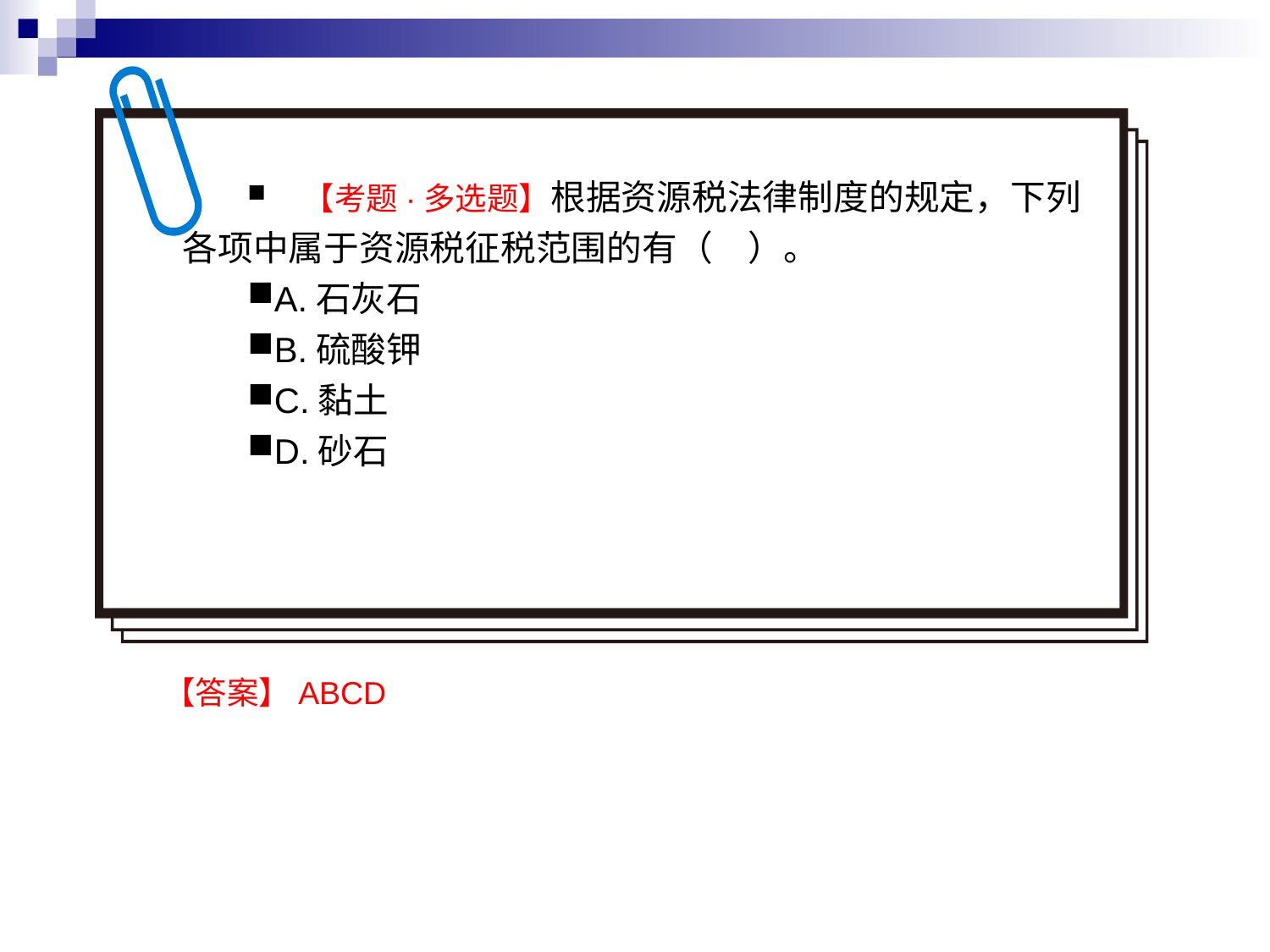

【考题·多选题】根据资源税法律制度的规定，下列各项中属于资源税征税范围的有（　）。
A.石灰石
B.硫酸钾
C.黏土
D.砂石
【答案】ABCD